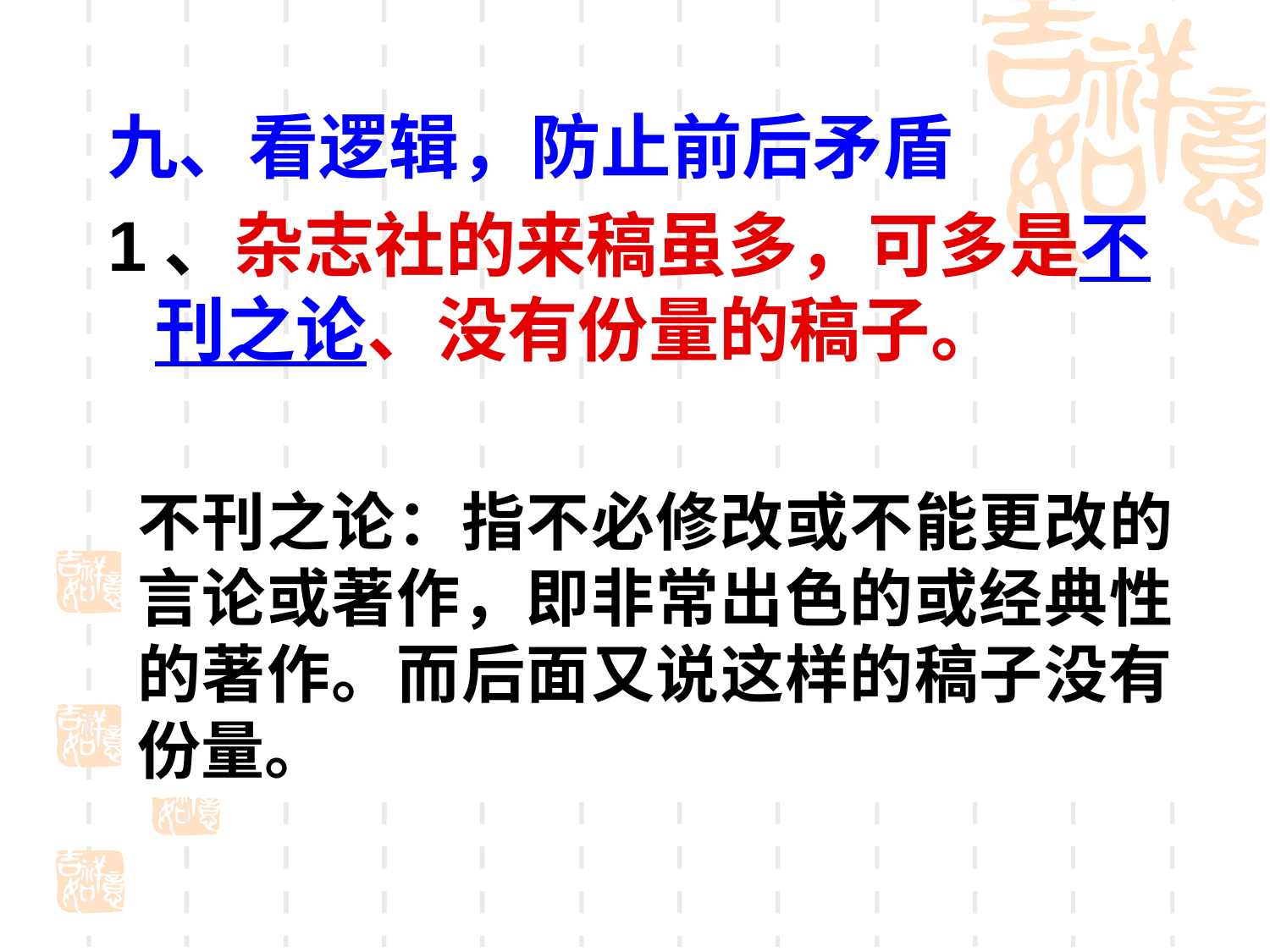

九、看逻辑，防止前后矛盾
1、杂志社的来稿虽多，可多是不刊之论、没有份量的稿子。

不刊之论：指不必修改或不能更改的言论或著作，即非常出色的或经典性的著作。而后面又说这样的稿子没有份量。